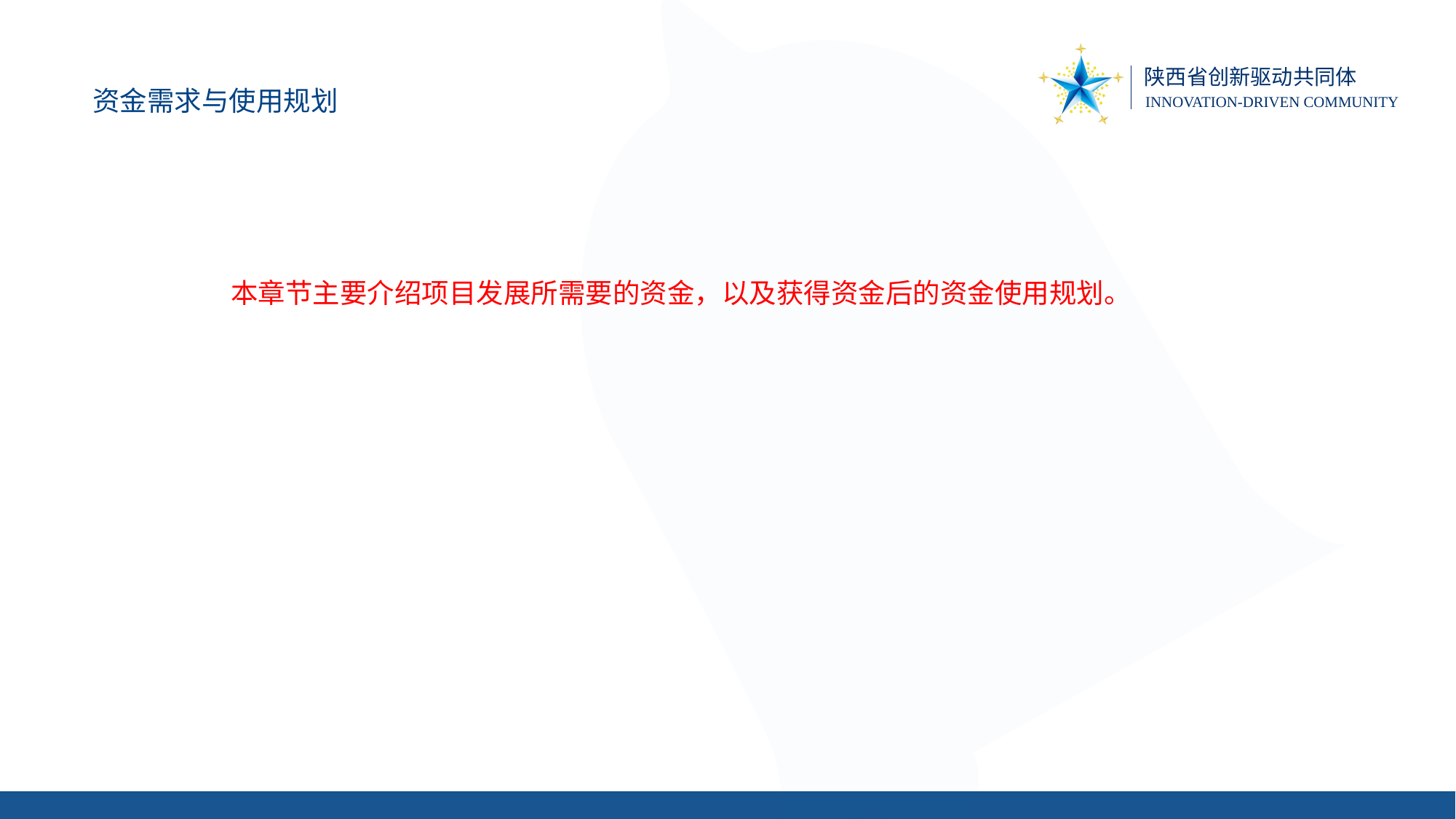

资金需求与使用规划
本章节主要介绍项目发展所需要的资金，以及获得资金后的资金使用规划。